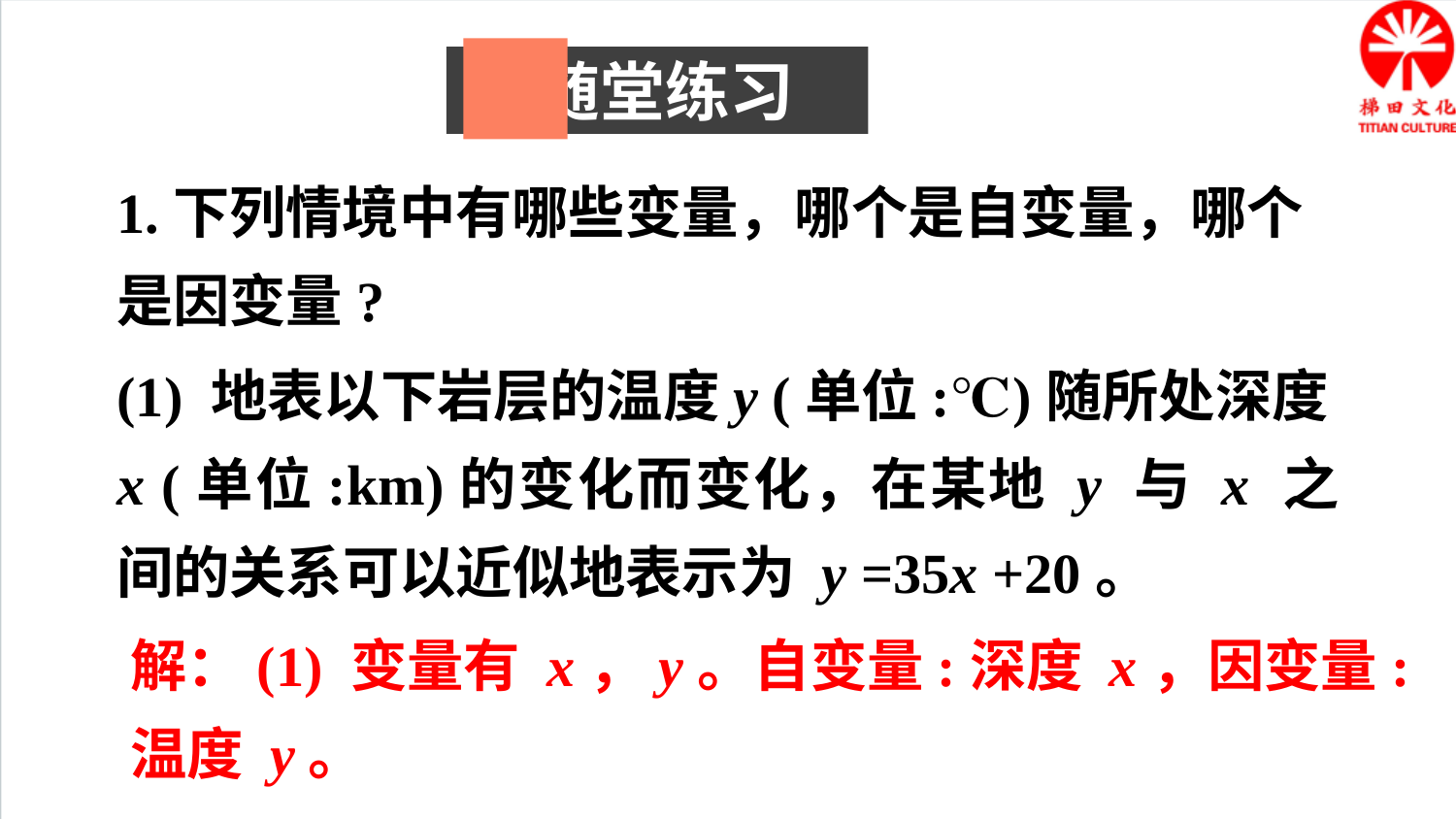

随堂练习
1.下列情境中有哪些变量，哪个是自变量，哪个是因变量?
(1) 地表以下岩层的温度y (单位:℃)随所处深度x (单位:km)的变化而变化，在某地 y 与 x 之间的关系可以近似地表示为 y =35x +20。
解：(1) 变量有 x，y。自变量:深度 x，因变量:温度 y。